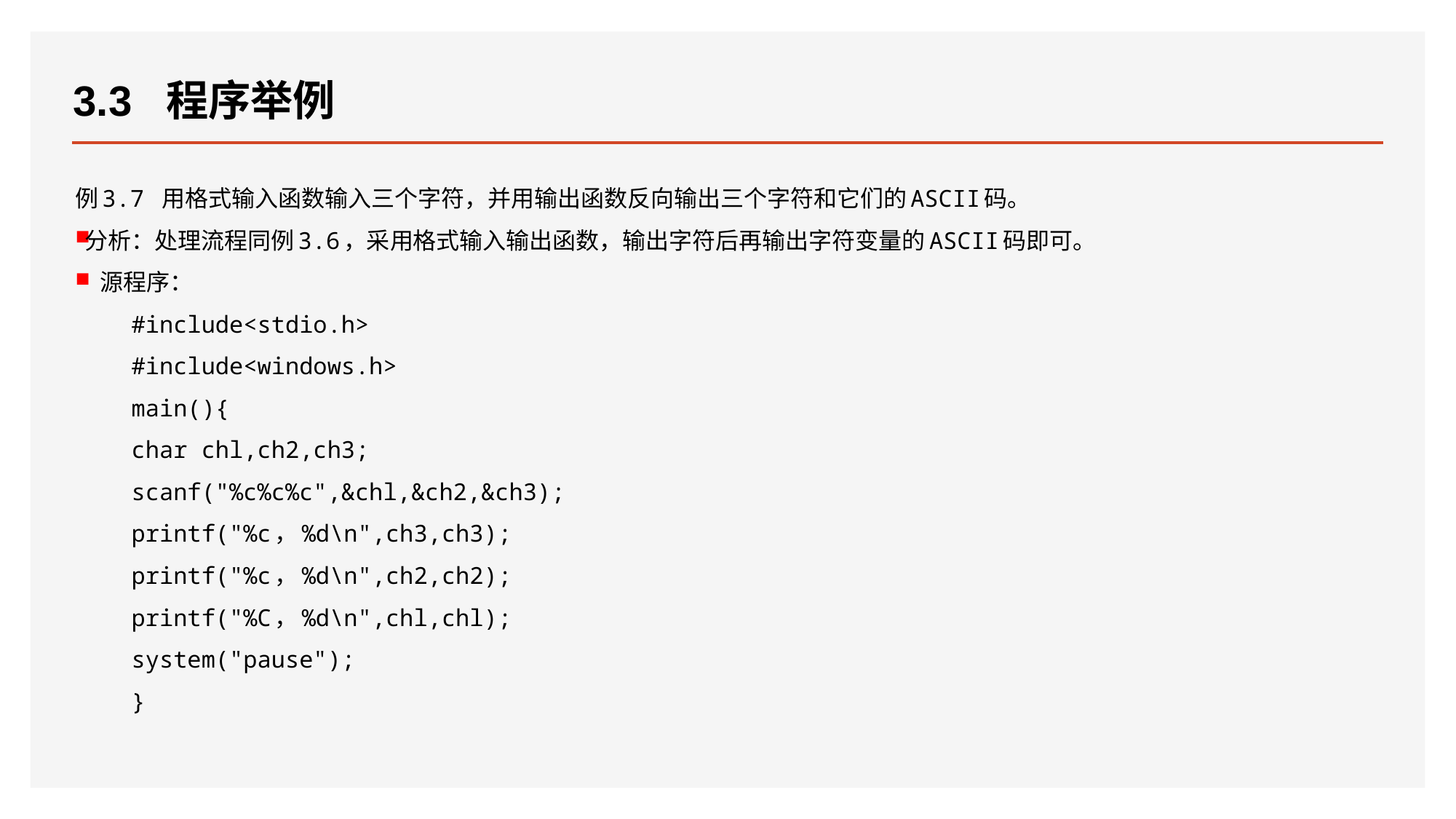

# 3.3  程序举例
例3.7 用格式输入函数输入三个字符，并用输出函数反向输出三个字符和它们的ASCII码。
分析：处理流程同例3.6，采用格式输入输出函数，输出字符后再输出字符变量的ASCII码即可。
源程序：
    #include<stdio.h>
    #include<windows.h>
    main(){
    char chl,ch2,ch3;
    scanf("%c%c%c",&chl,&ch2,&ch3);
    printf("%c，%d\n",ch3,ch3);
    printf("%c，%d\n",ch2,ch2);
    printf("%C，%d\n",chl,chl);
    system("pause");
    }